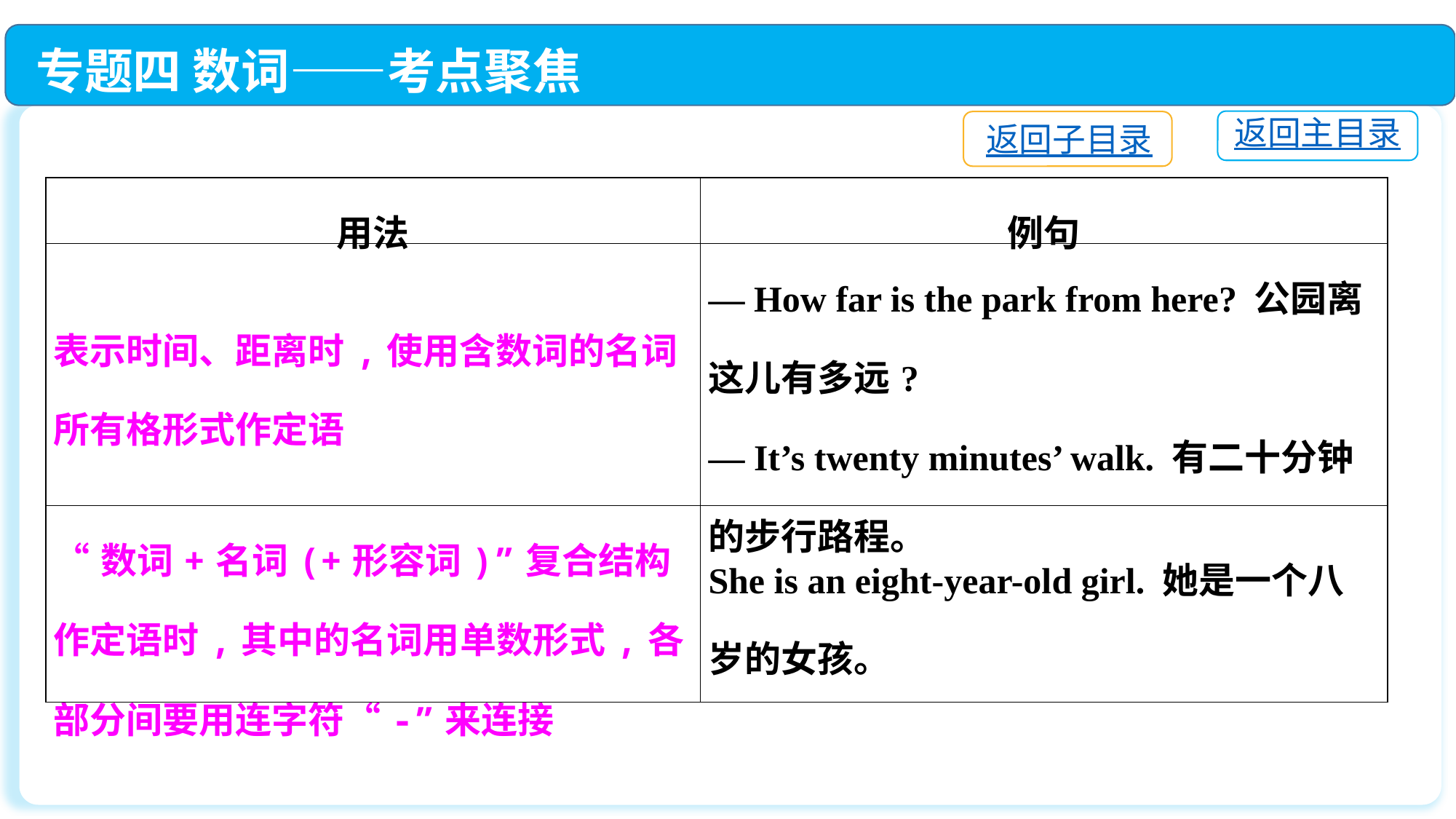

专题四 数词——考点聚焦

返回主目录

返回子目录
| 用法 | 例句 |
| --- | --- |
| 表示时间、距离时,使用含数词的名词所有格形式作定语 | — How far is the park from here? 公园离这儿有多远? — It’s twenty minutes’ walk. 有二十分钟的步行路程。 |
| “数词+名词(+形容词)”复合结构作定语时,其中的名词用单数形式,各部分间要用连字符“-”来连接 | She is an eight-year-old girl. 她是一个八岁的女孩。 |